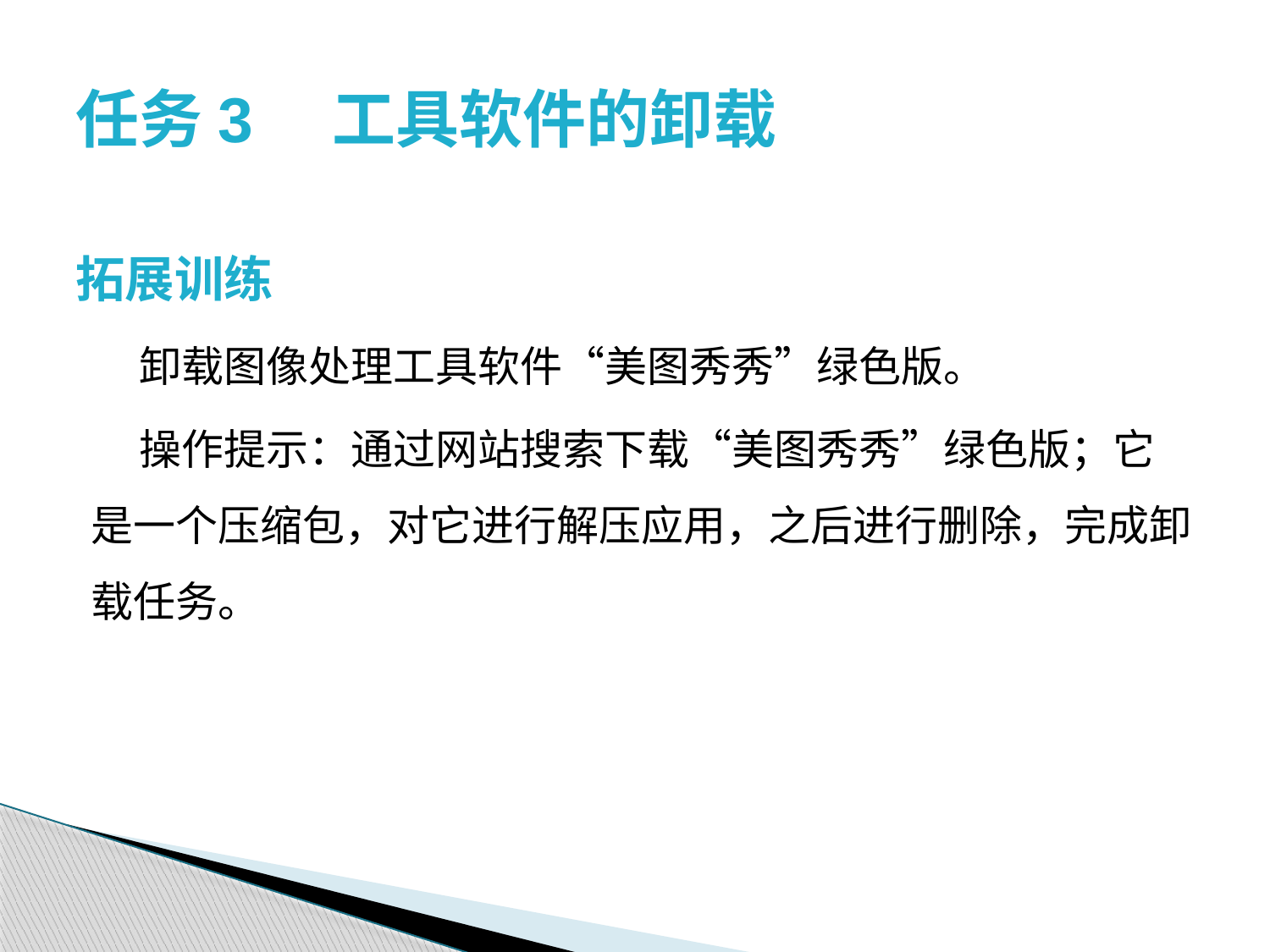

# 任务3　工具软件的卸载
拓展训练
    卸载图像处理工具软件“美图秀秀”绿色版。
    操作提示：通过网站搜索下载“美图秀秀”绿色版；它是一个压缩包，对它进行解压应用，之后进行删除，完成卸载任务。